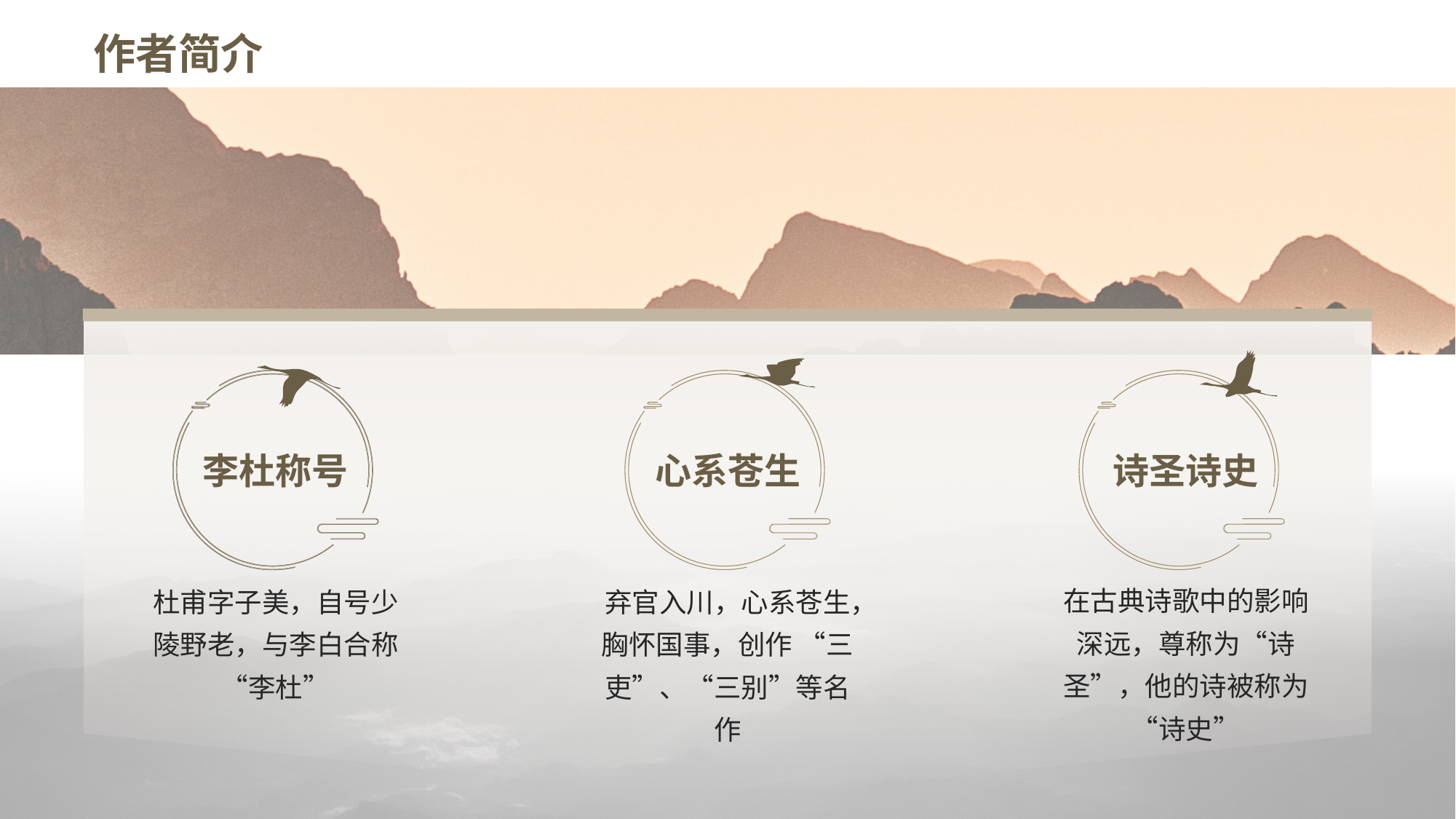

# 作者简介

李杜称号
心系苍生
诗圣诗史
在古典诗歌中的影响深远，尊称为“诗圣”，他的诗被称为“诗史”
杜甫字子美，自号少陵野老，与李白合称“李杜”
弃官入川，心系苍生，胸怀国事，创作 “三吏”、“三别”等名作